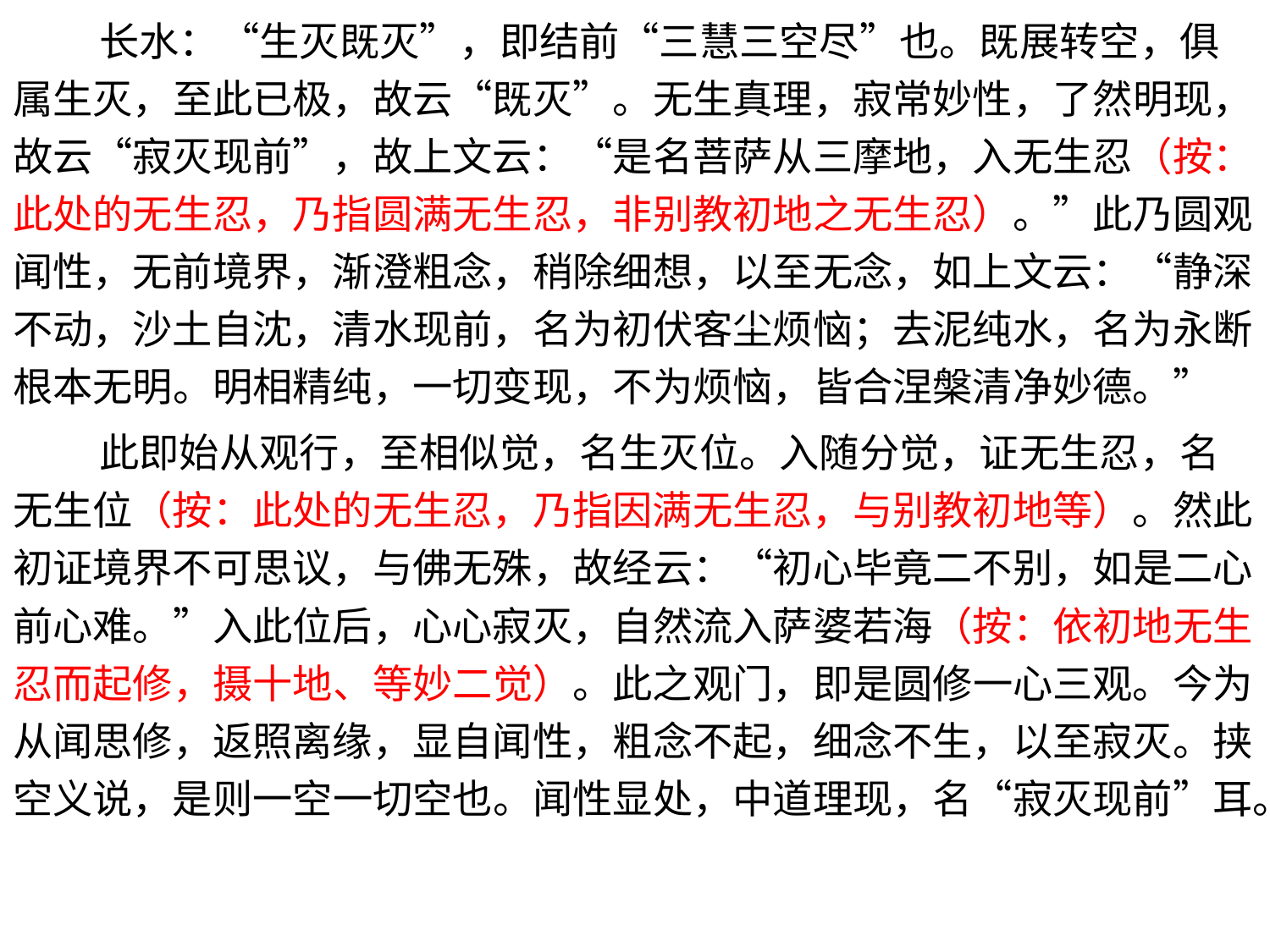

长水：“生灭既灭”，即结前“三慧三空尽”也。既展转空，俱属生灭，至此已极，故云“既灭”。无生真理，寂常妙性，了然明现，故云“寂灭现前”，故上文云：“是名菩萨从三摩地，入无生忍（按：此处的无生忍，乃指圆满无生忍，非别教初地之无生忍）。”此乃圆观闻性，无前境界，渐澄粗念，稍除细想，以至无念，如上文云：“静深不动，沙土自沈，清水现前，名为初伏客尘烦恼；去泥纯水，名为永断根本无明。明相精纯，一切变现，不为烦恼，皆合涅槃清净妙德。”
         此即始从观行，至相似觉，名生灭位。入随分觉，证无生忍，名无生位（按：此处的无生忍，乃指因满无生忍，与别教初地等）。然此初证境界不可思议，与佛无殊，故经云：“初心毕竟二不别，如是二心前心难。”入此位后，心心寂灭，自然流入萨婆若海（按：依初地无生忍而起修，摄十地、等妙二觉）。此之观门，即是圆修一心三观。今为从闻思修，返照离缘，显自闻性，粗念不起，细念不生，以至寂灭。挟空义说，是则一空一切空也。闻性显处，中道理现，名“寂灭现前”耳。